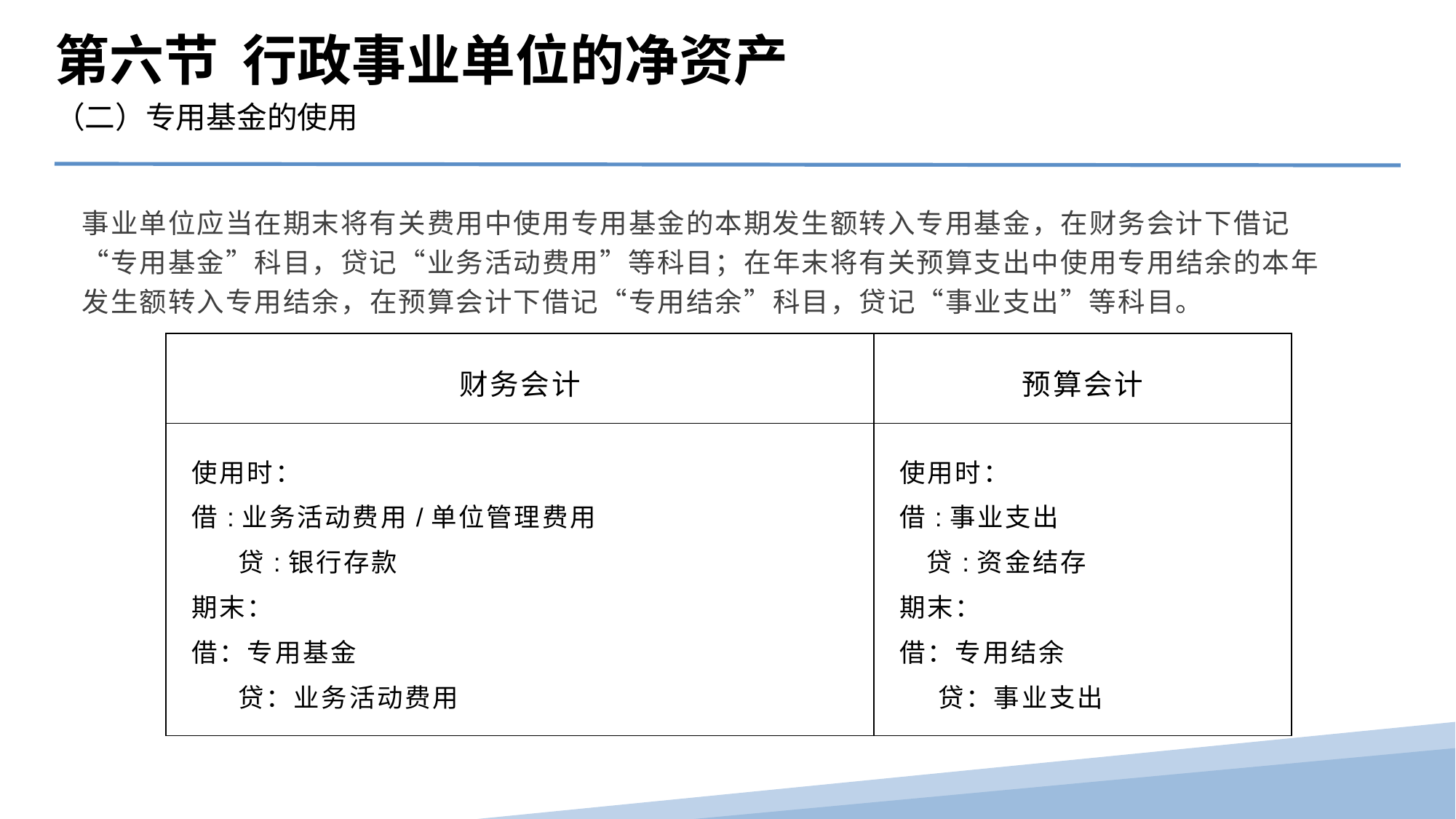

第六节  行政事业单位的净资产
（二）专用基金的使用
事业单位应当在期末将有关费用中使用专用基金的本期发生额转入专用基金，在财务会计下借记“专用基金”科目，贷记“业务活动费用”等科目；在年末将有关预算支出中使用专用结余的本年发生额转入专用结余，在预算会计下借记“专用结余”科目，贷记“事业支出”等科目。
| 财务会计 | 预算会计 |
| --- | --- |
| 使用时： 借:业务活动费用/单位管理费用 贷:银行存款 期末： 借：专用基金 贷：业务活动费用 | 使用时： 借:事业支出 贷:资金结存 期末： 借：专用结余 贷：事业支出 |